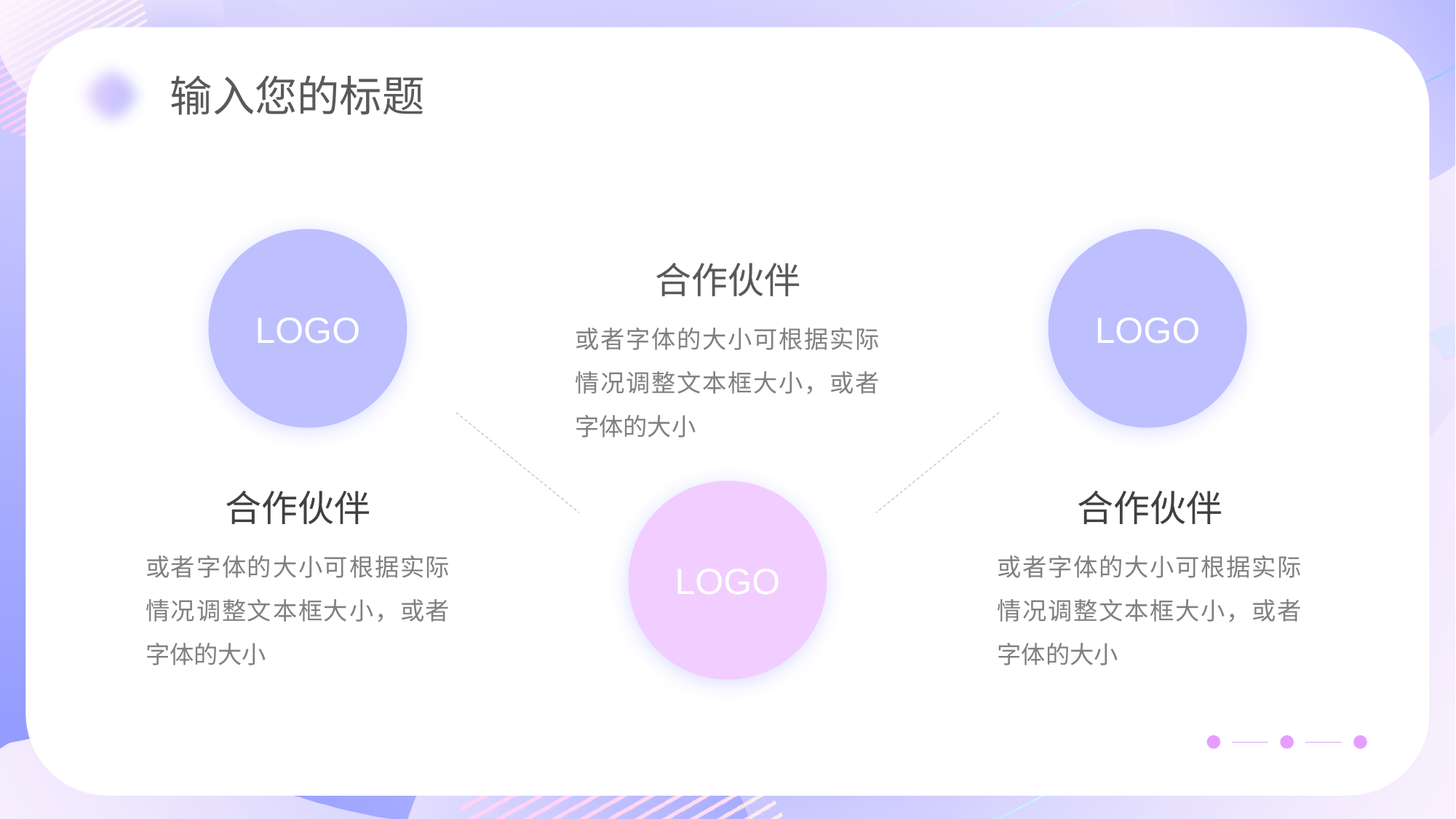

LOGO
LOGO
合作伙伴
或者字体的大小可根据实际情况调整文本框大小，或者字体的大小
LOGO
合作伙伴
或者字体的大小可根据实际情况调整文本框大小，或者字体的大小
合作伙伴
或者字体的大小可根据实际情况调整文本框大小，或者字体的大小